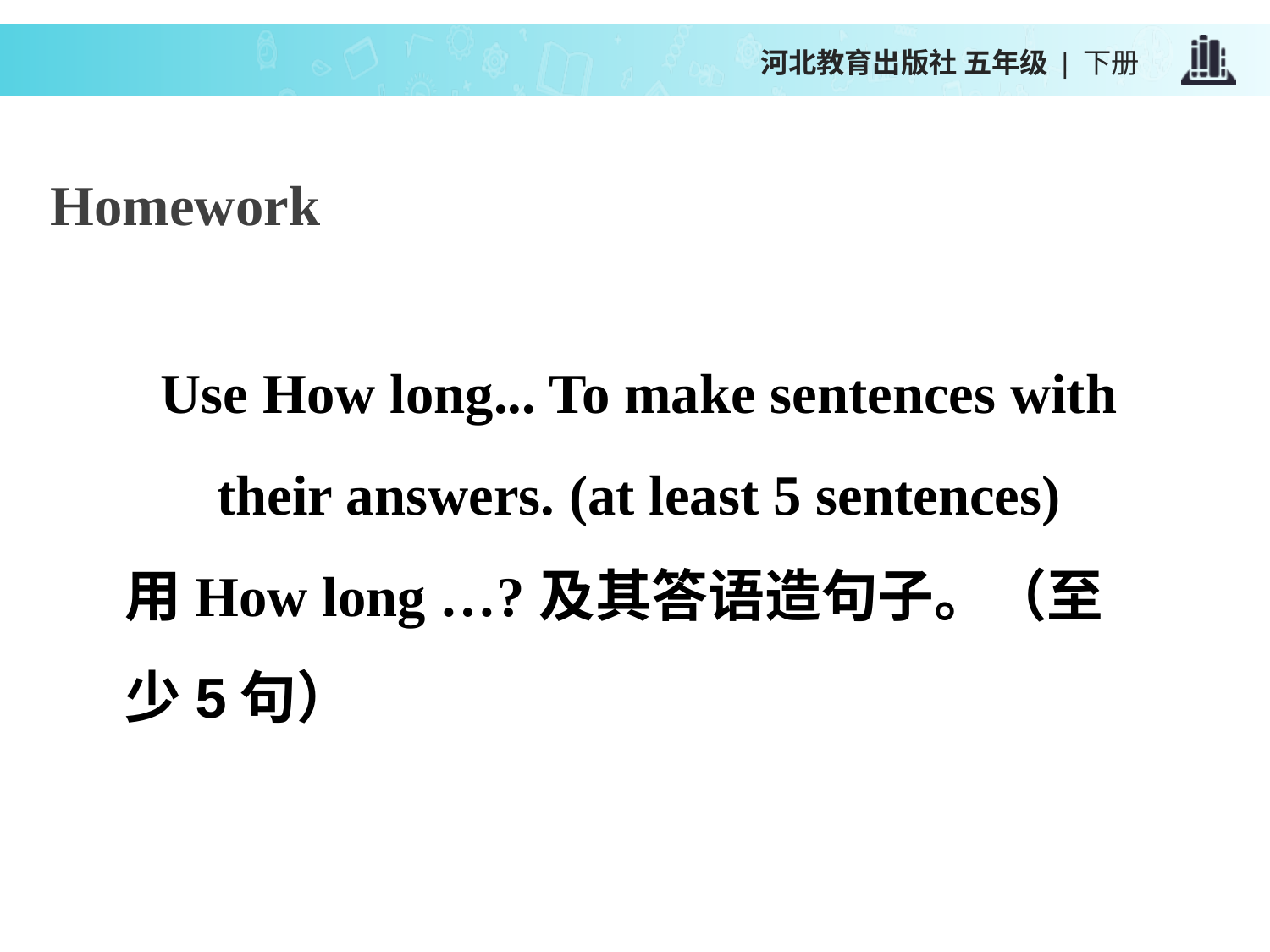

河北教育出版社 五年级 | 下册
Homework
Use How long... To make sentences with their answers. (at least 5 sentences)
用How long …?及其答语造句子。（至少5句）